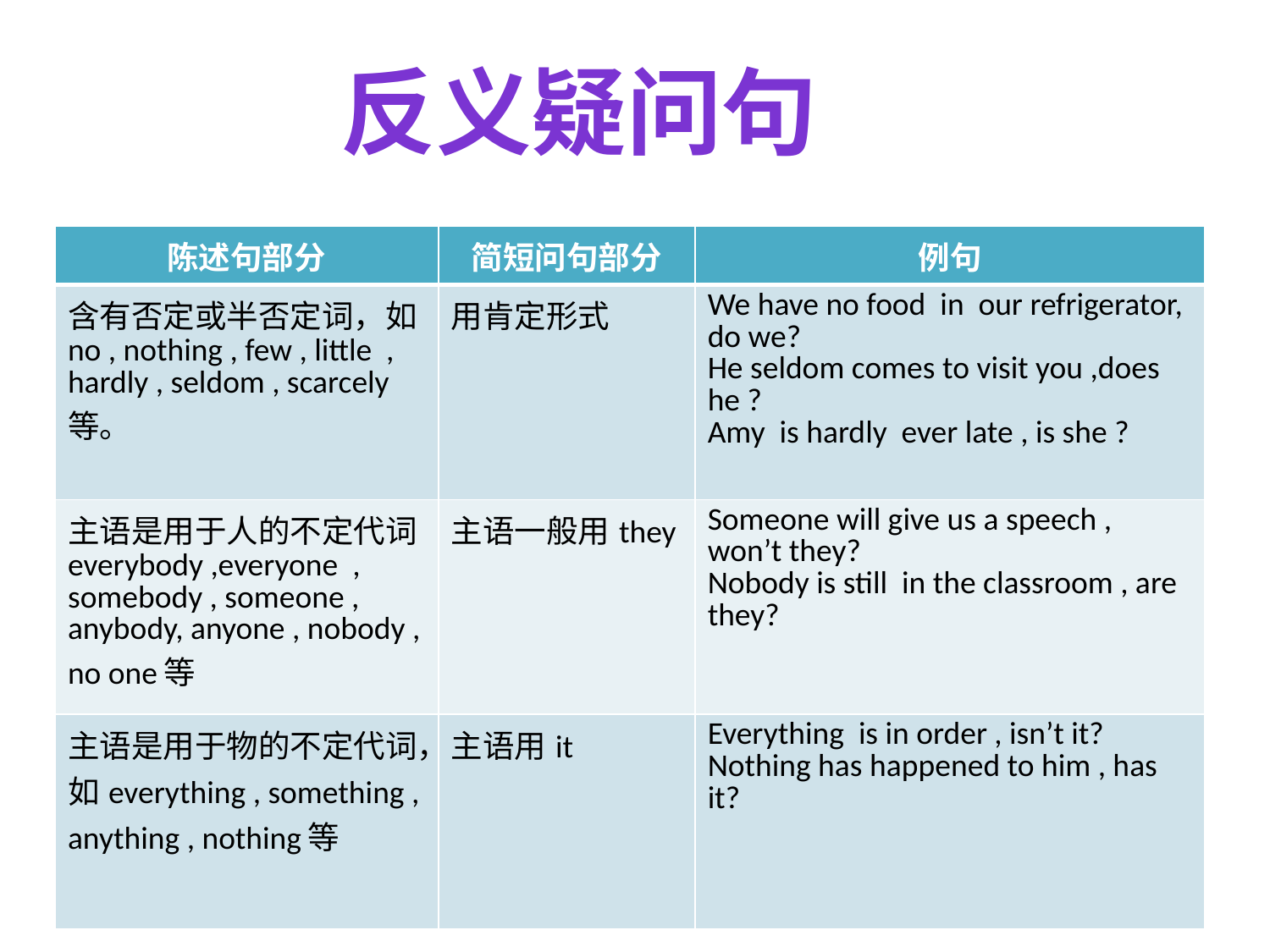

反义疑问句
| 陈述句部分 | 简短问句部分 | 例句 |
| --- | --- | --- |
| 含有否定或半否定词，如no , nothing , few , little , hardly , seldom , scarcely 等。 | 用肯定形式 | We have no food in our refrigerator, do we? He seldom comes to visit you ,does he ? Amy is hardly ever late , is she ? |
| 主语是用于人的不定代词everybody ,everyone , somebody , someone , anybody, anyone , nobody , no one等 | 主语一般用they | Someone will give us a speech , won’t they? Nobody is still in the classroom , are they? |
| 主语是用于物的不定代词，如everything , something , anything , nothing等 | 主语用it | Everything is in order , isn’t it? Nothing has happened to him , has it? |